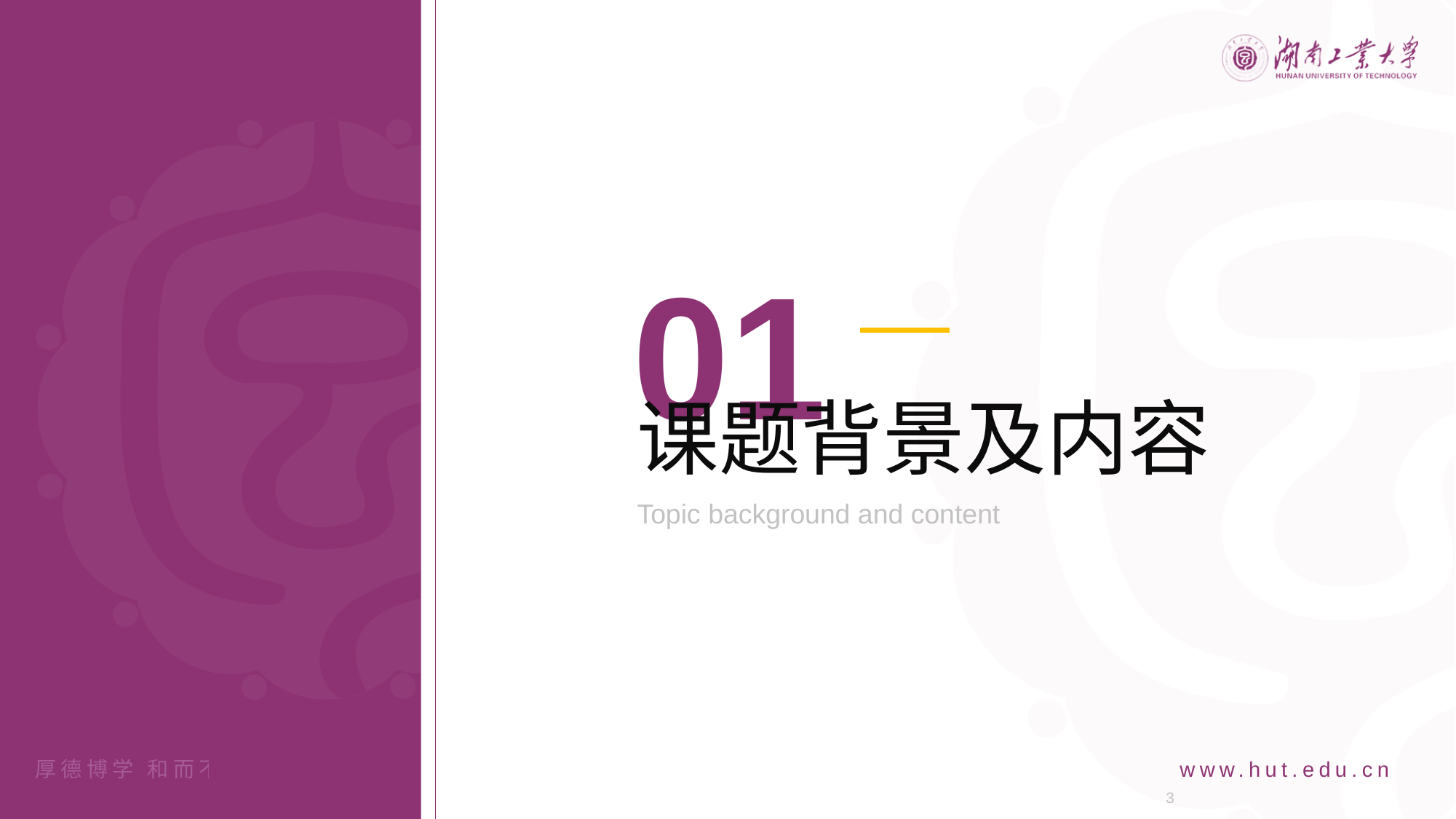

01
课题背景及内容
Topic background and content
3